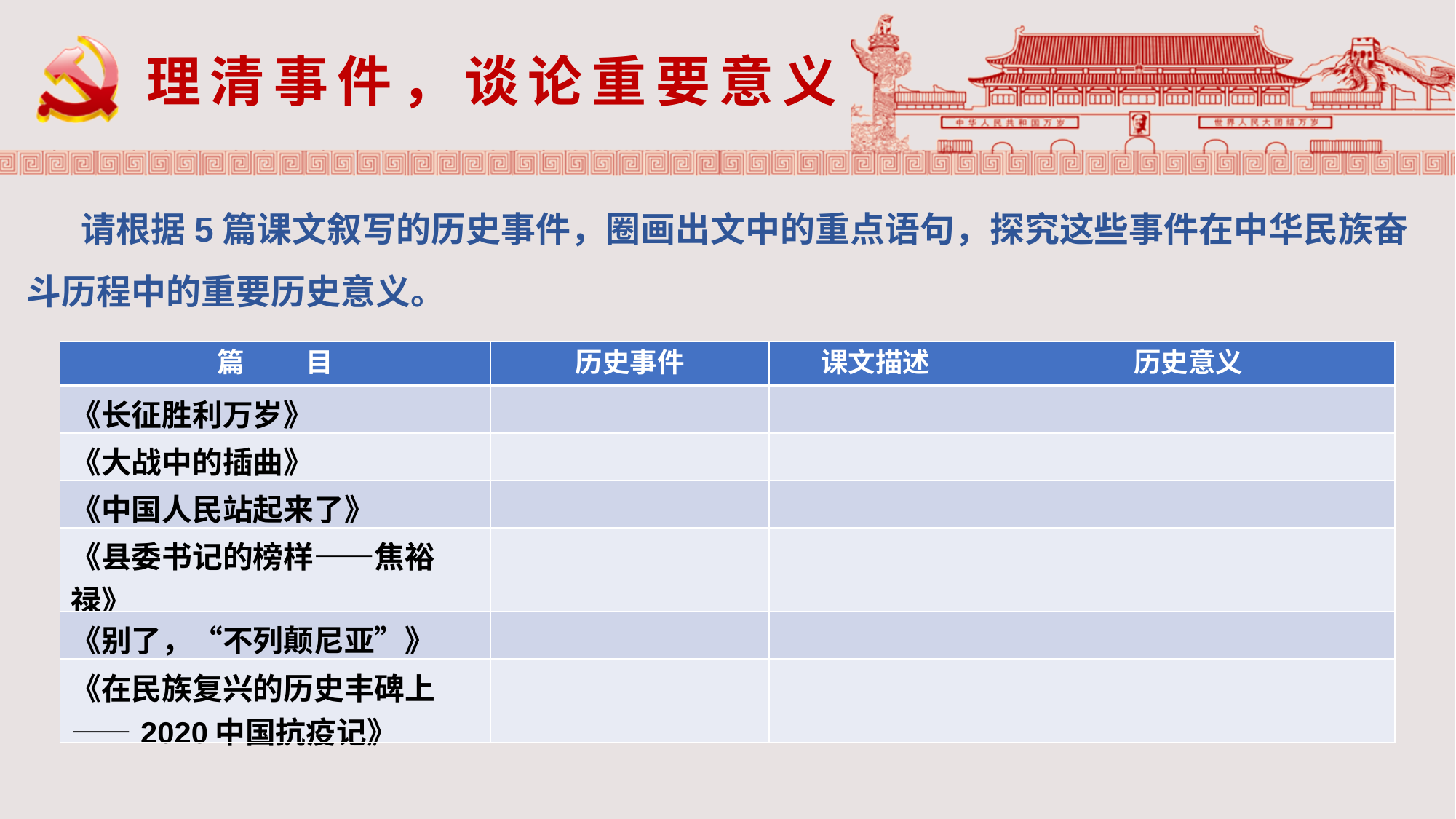

理清事件，谈论重要意义
请根据5篇课文叙写的历史事件，圈画出文中的重点语句，探究这些事件在中华民族奋斗历程中的重要历史意义。
| 篇 目 | 历史事件 | 课文描述 | 历史意义 |
| --- | --- | --- | --- |
| 《长征胜利万岁》 |  |  |  |
| 《大战中的插曲》 |  |  |  |
| 《中国人民站起来了》 |  |  |  |
| 《县委书记的榜样——焦裕禄》 |  |  |  |
| 《别了，“不列颠尼亚”》 |  |  |  |
| 《在民族复兴的历史丰碑上——2020中国抗疫记》 |  |  |  |